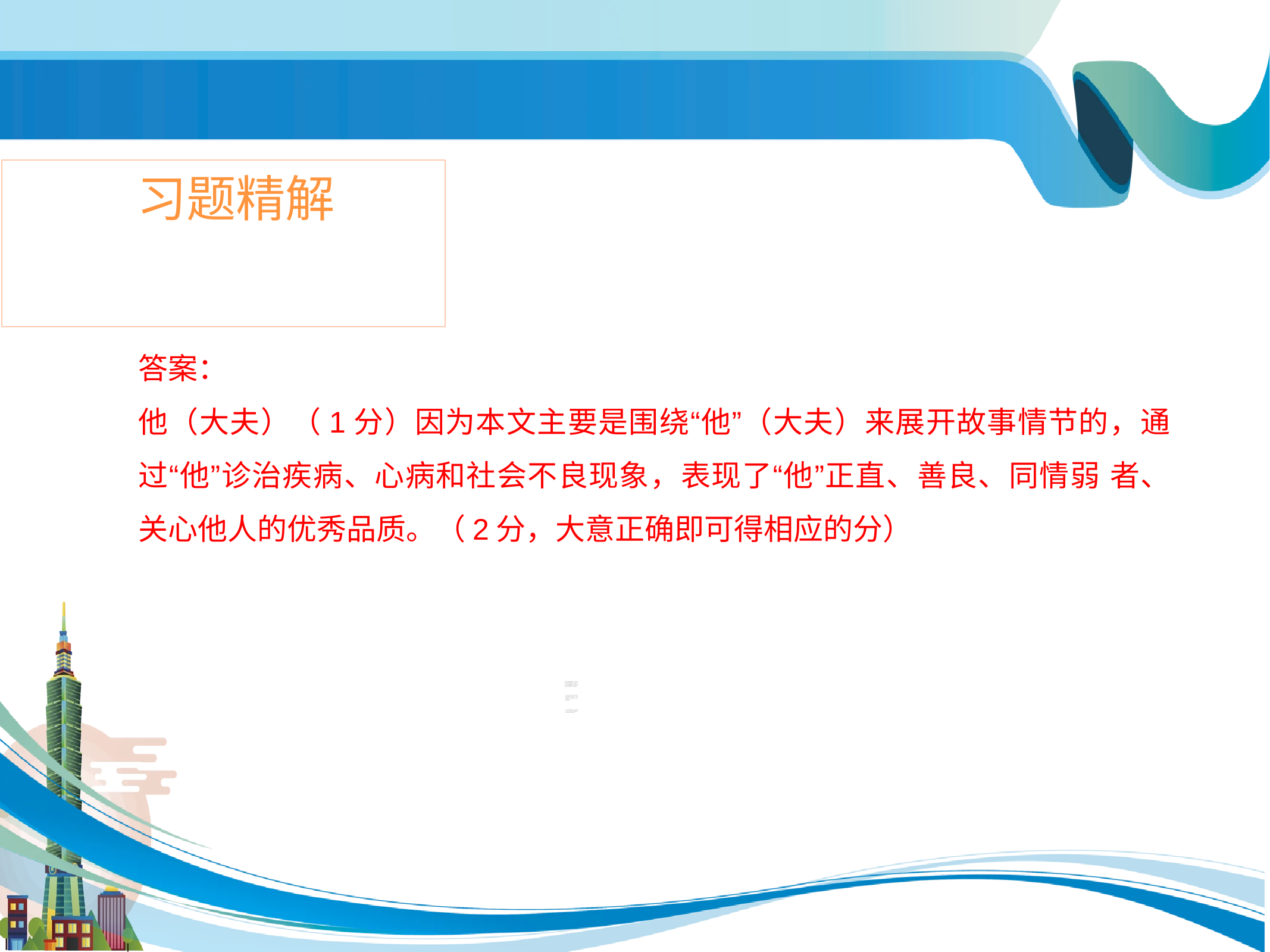

# 习题精解
答案：
他（大夫）（1分）因为本文主要是围绕“他”（大夫）来展开故事情节的，通 过“他”诊治疾病、心病和社会不良现象，表现了“他”正直、善良、同情弱 者、关心他人的优秀品质。（2分，大意正确即可得相应的分）